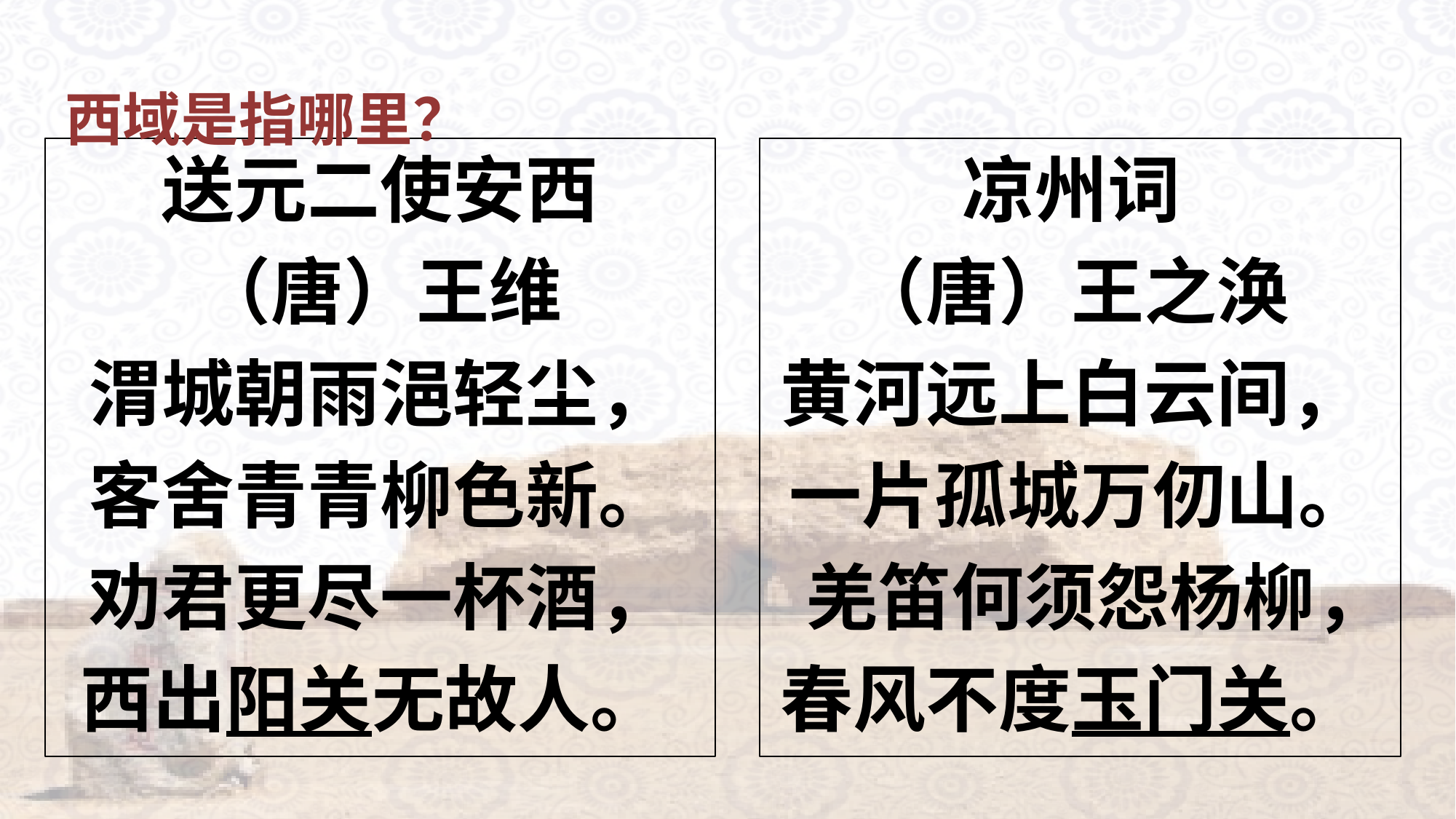

西域是指哪里？
凉州词
（唐）王之涣
黄河远上白云间，
一片孤城万仞山。
 羌笛何须怨杨柳，
春风不度玉门关。
送元二使安西
（唐）王维
渭城朝雨浥轻尘，
客舍青青柳色新。
劝君更尽一杯酒，
西出阳关无故人。